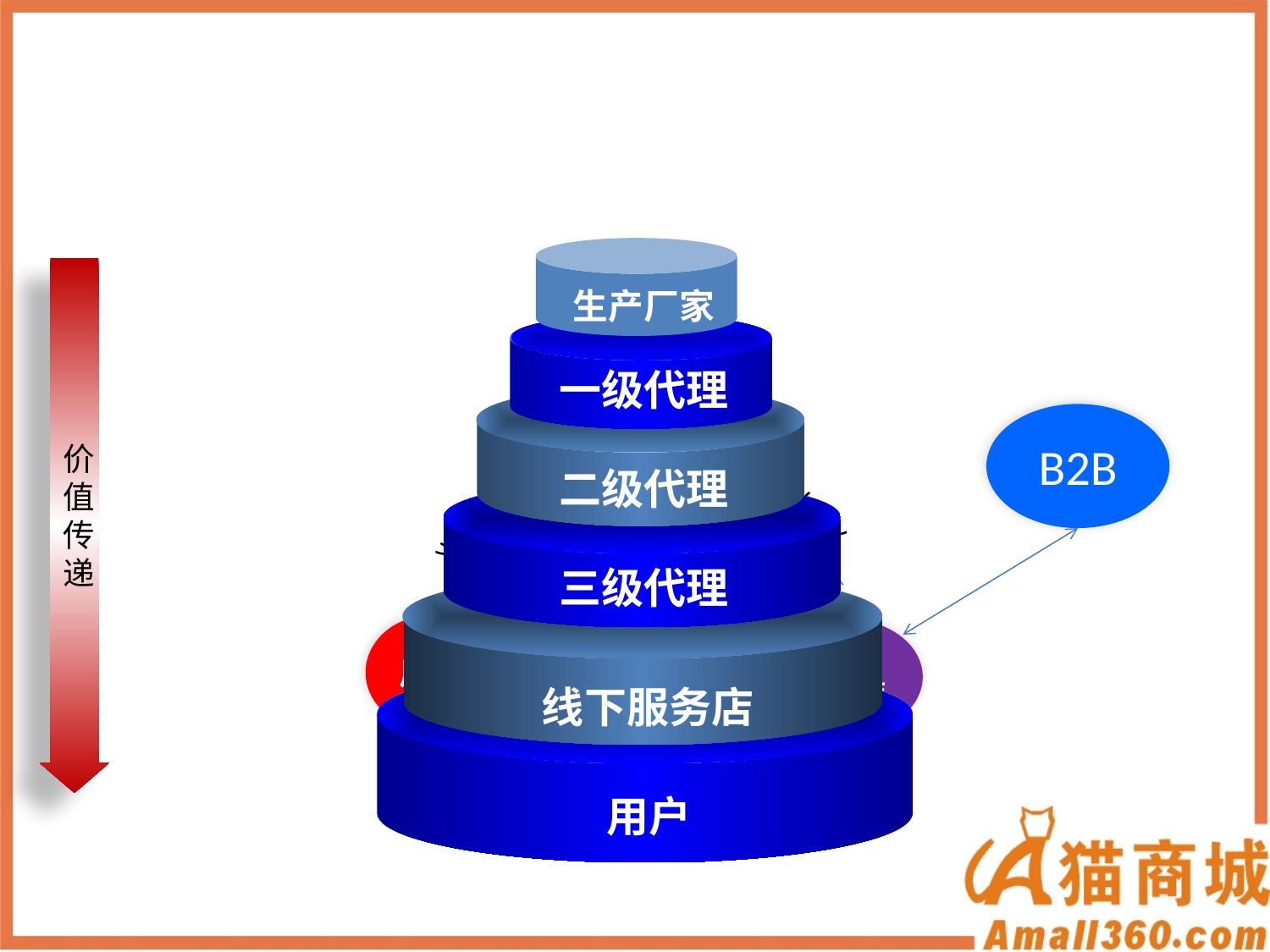

单击此处添加标题

价值传递
生产厂家
O2O

一级代理

二级代理

三级代理
产
品
上
架
B2B
咨询购买
信
息反
馈
促
销
团购

上门资询体验
用户
线下
服务店

线下服务店
现场勘察签订合同
用户